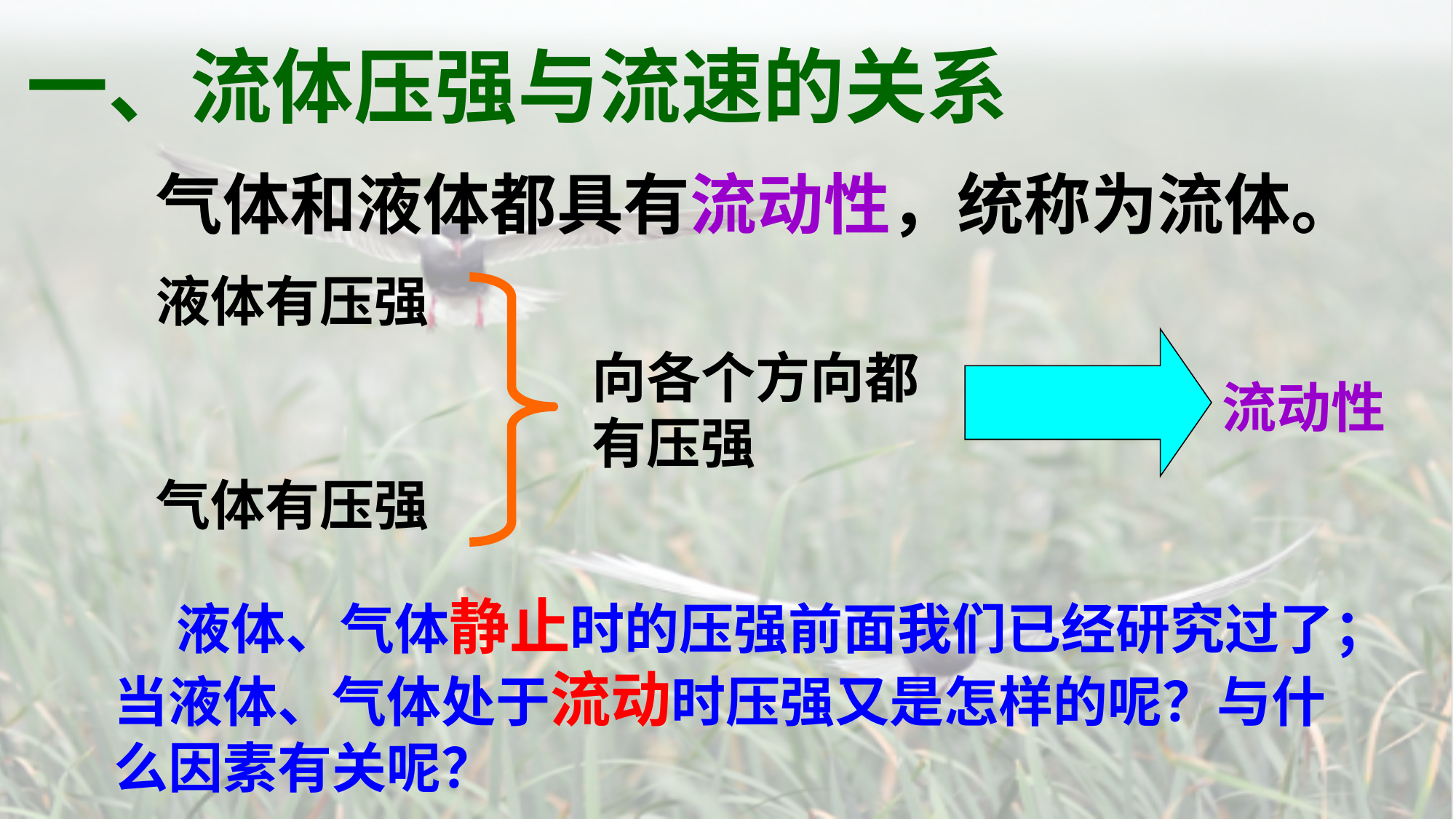

一、流体压强与流速的关系
气体和液体都具有流动性，统称为流体。
液体有压强

向各个方向都有压强
流动性
气体有压强
    液体、气体静止时的压强前面我们已经研究过了；当液体、气体处于流动时压强又是怎样的呢？与什么因素有关呢？